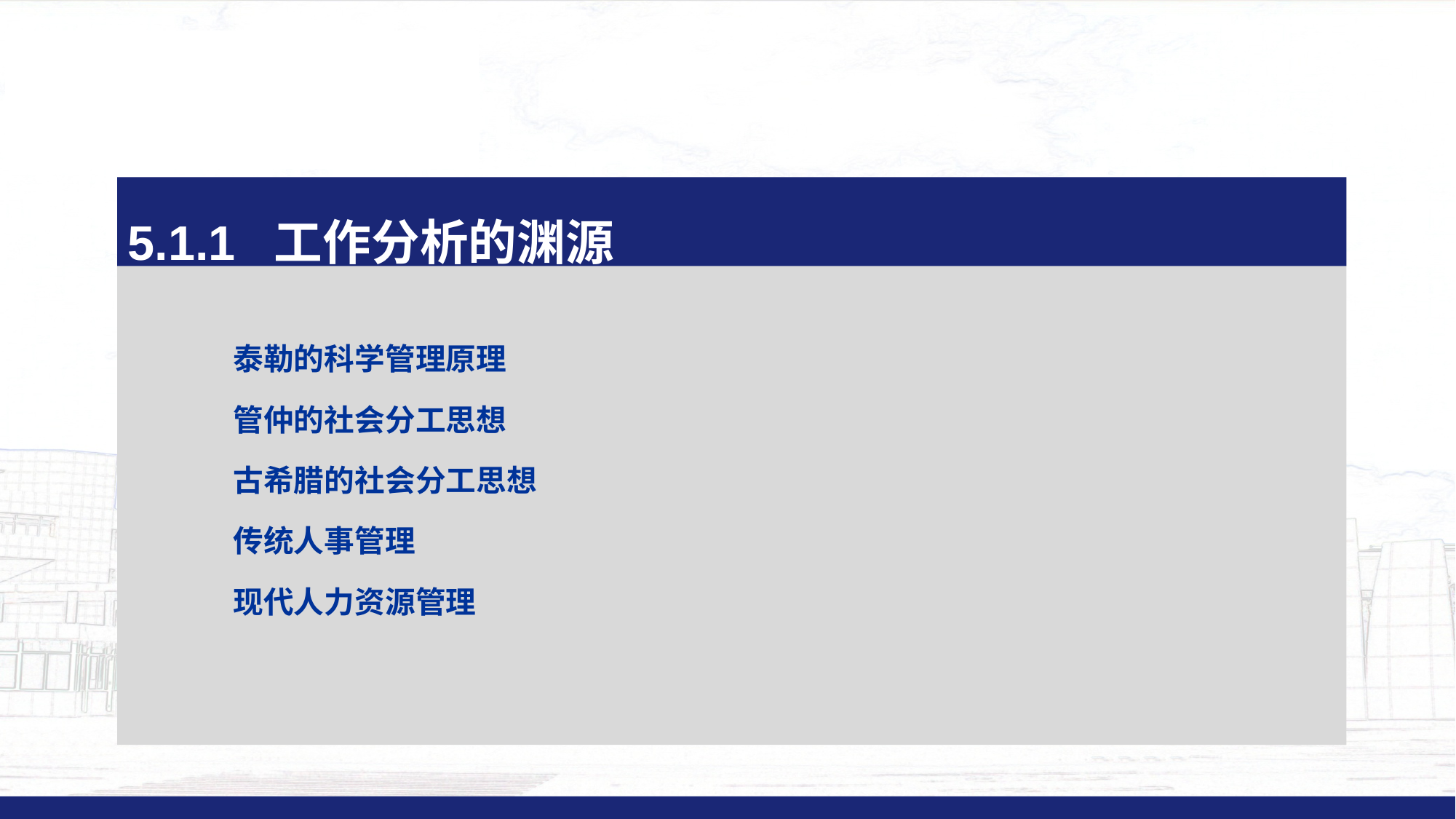

5.1.1  工作分析的渊源
泰勒的科学管理原理
管仲的社会分工思想
古希腊的社会分工思想
传统人事管理
现代人力资源管理